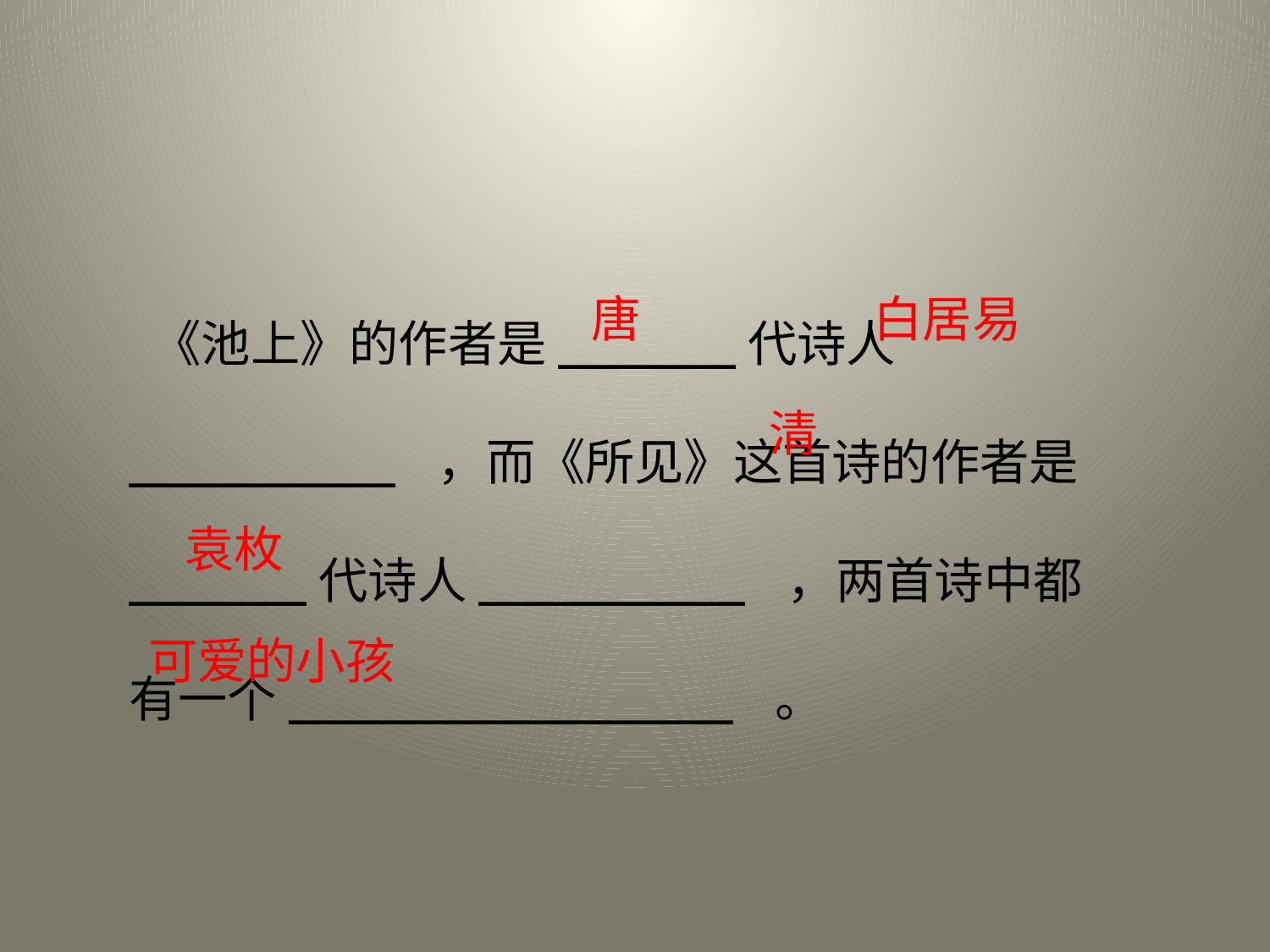

《池上》的作者是______代诗人_________ ，而《所见》这首诗的作者是______代诗人_________ ，两首诗中都有一个_______________ 。
唐
白居易
清
袁枚
可爱的小孩